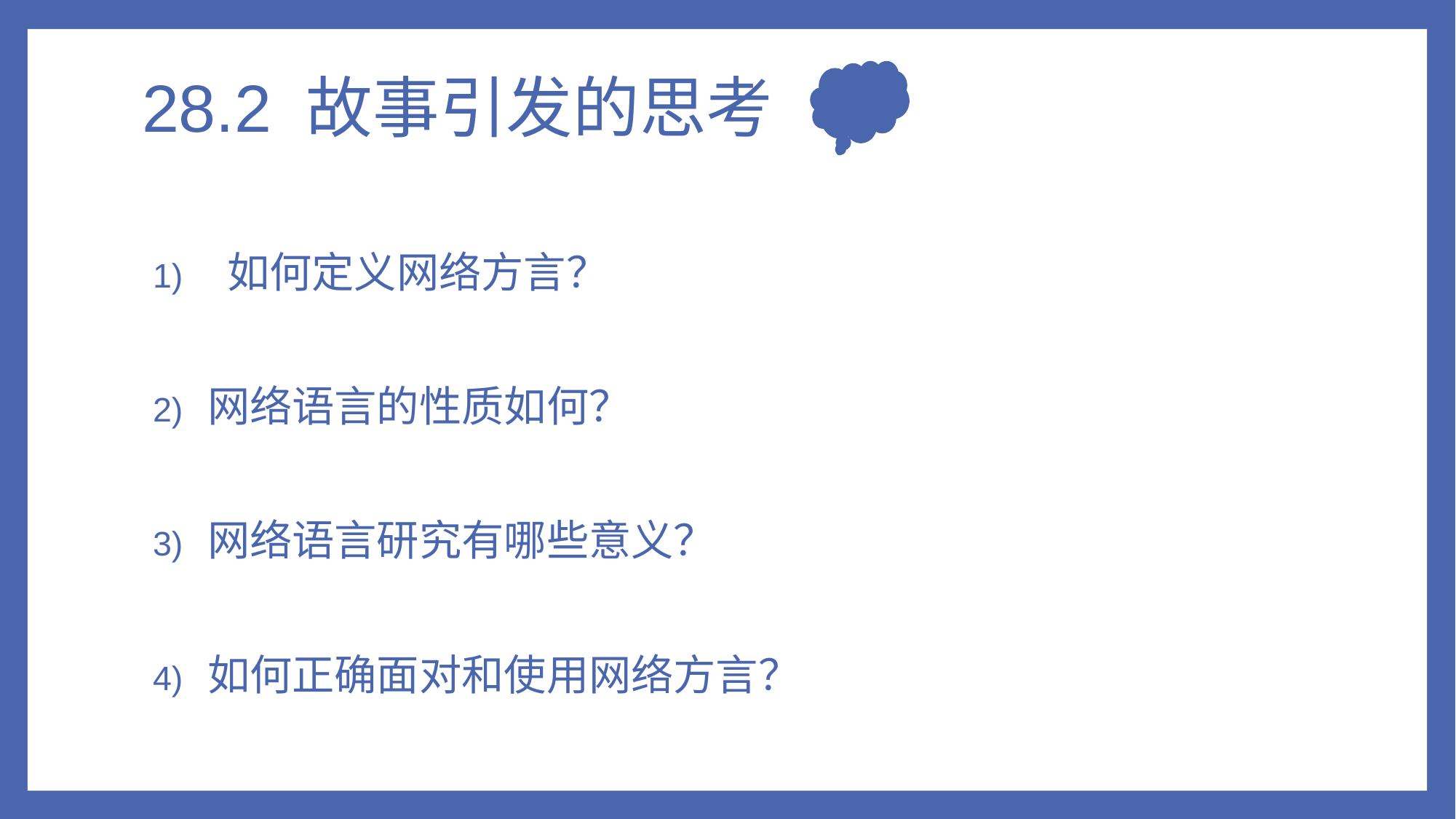

# 28.2 故事引发的思考

 如何定义网络方言？

网络语言的性质如何？

网络语言研究有哪些意义？

如何正确面对和使用网络方言？